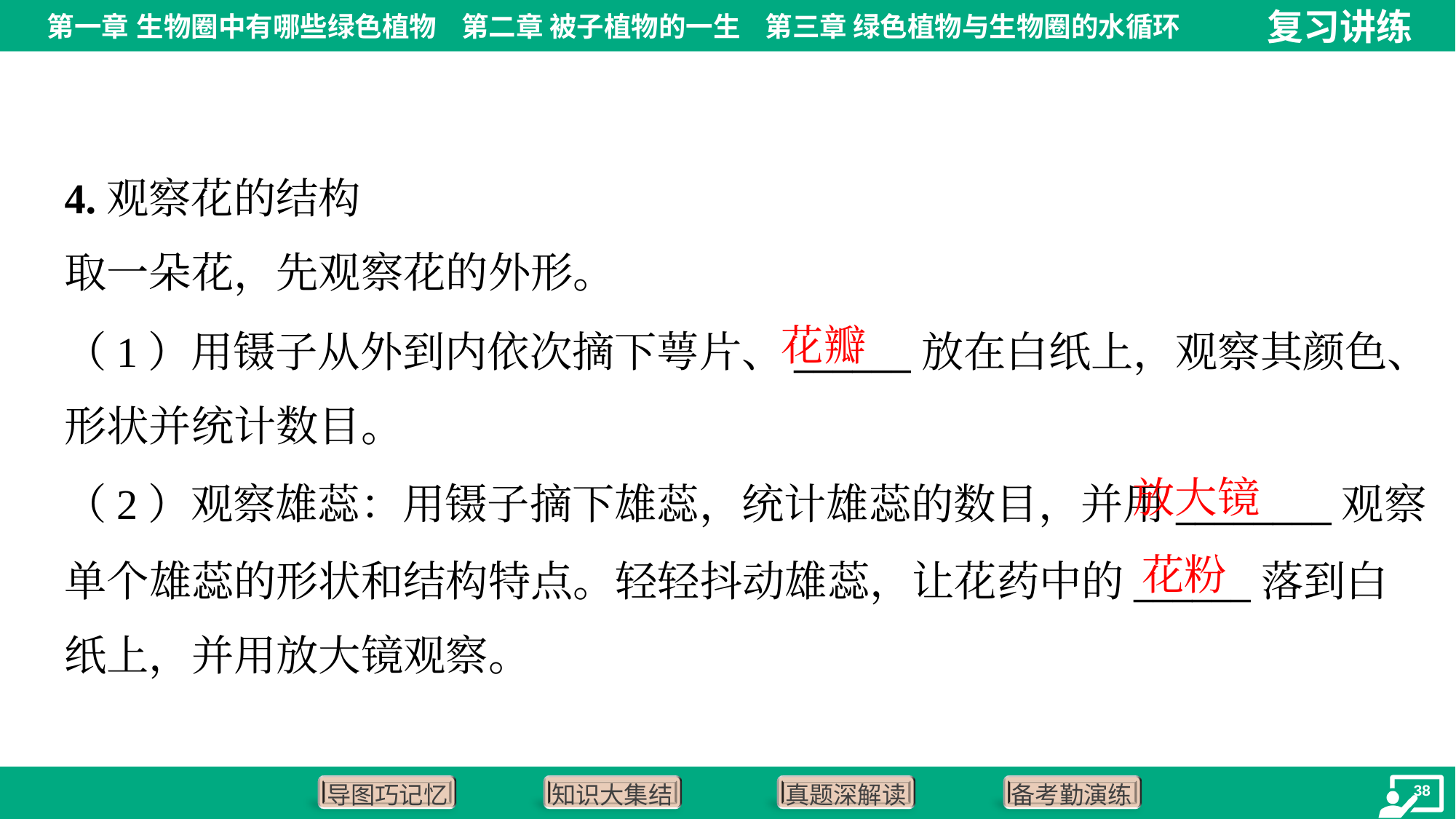

4.观察花的结构
取一朵花，先观察花的外形。
花瓣
（1）用镊子从外到内依次摘下萼片、______放在白纸上，观察其颜色、
形状并统计数目。
放大镜
（2）观察雄蕊：用镊子摘下雄蕊，统计雄蕊的数目，并用________观察
单个雄蕊的形状和结构特点。轻轻抖动雄蕊，让花药中的______落到白
纸上，并用放大镜观察。
花粉